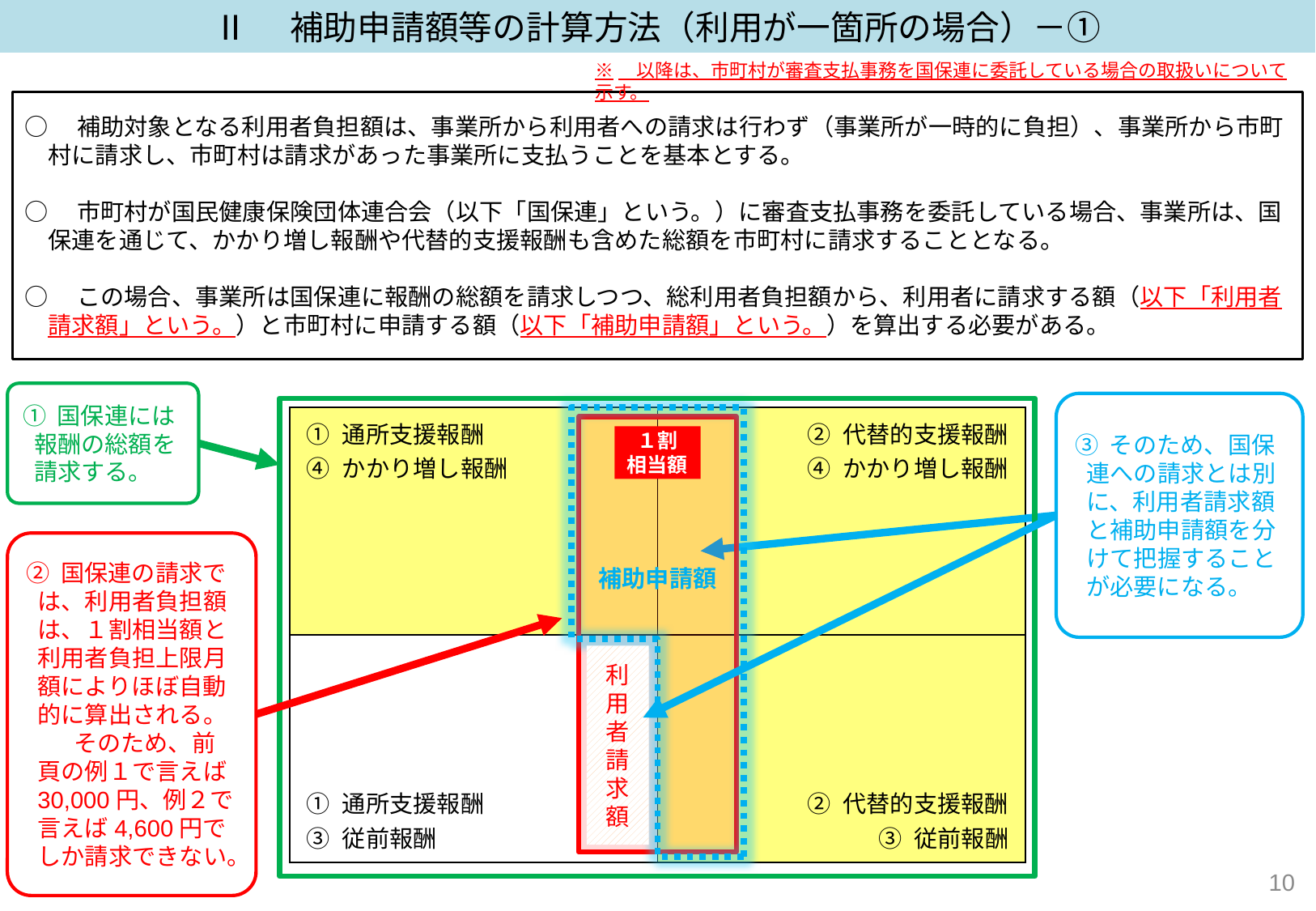

Ⅱ　補助申請額等の計算方法（利用が一箇所の場合）－①
※　以降は、市町村が審査支払事務を国保連に委託している場合の取扱いについて示す。
○　補助対象となる利用者負担額は、事業所から利用者への請求は行わず（事業所が一時的に負担）、事業所から市町村に請求し、市町村は請求があった事業所に支払うことを基本とする。

○　市町村が国民健康保険団体連合会（以下「国保連」という。）に審査支払事務を委託している場合、事業所は、国保連を通じて、かかり増し報酬や代替的支援報酬も含めた総額を市町村に請求することとなる。

○　この場合、事業所は国保連に報酬の総額を請求しつつ、総利用者負担額から、利用者に請求する額（以下「利用者請求額」という。）と市町村に申請する額（以下「補助申請額」という。）を算出する必要がある。
① 国保連には報酬の総額を請求する。
③ そのため、国保連への請求とは別に、利用者請求額と補助申請額を分けて把握することが必要になる。

| ① 通所支援報酬 ④ かかり増し報酬 | ② 代替的支援報酬 ④ かかり増し報酬 |
| --- | --- |
| ① 通所支援報酬 ③ 従前報酬 | ② 代替的支援報酬 ③ 従前報酬 |

補助申請額

１割
相当額
② 国保連の請求では、利用者負担額は、１割相当額と利用者負担上限月額によりほぼ自動的に算出される。
　　そのため、前頁の例１で言えば30,000円、例２で言えば4,600円でしか請求できない。
利用者請求額
10